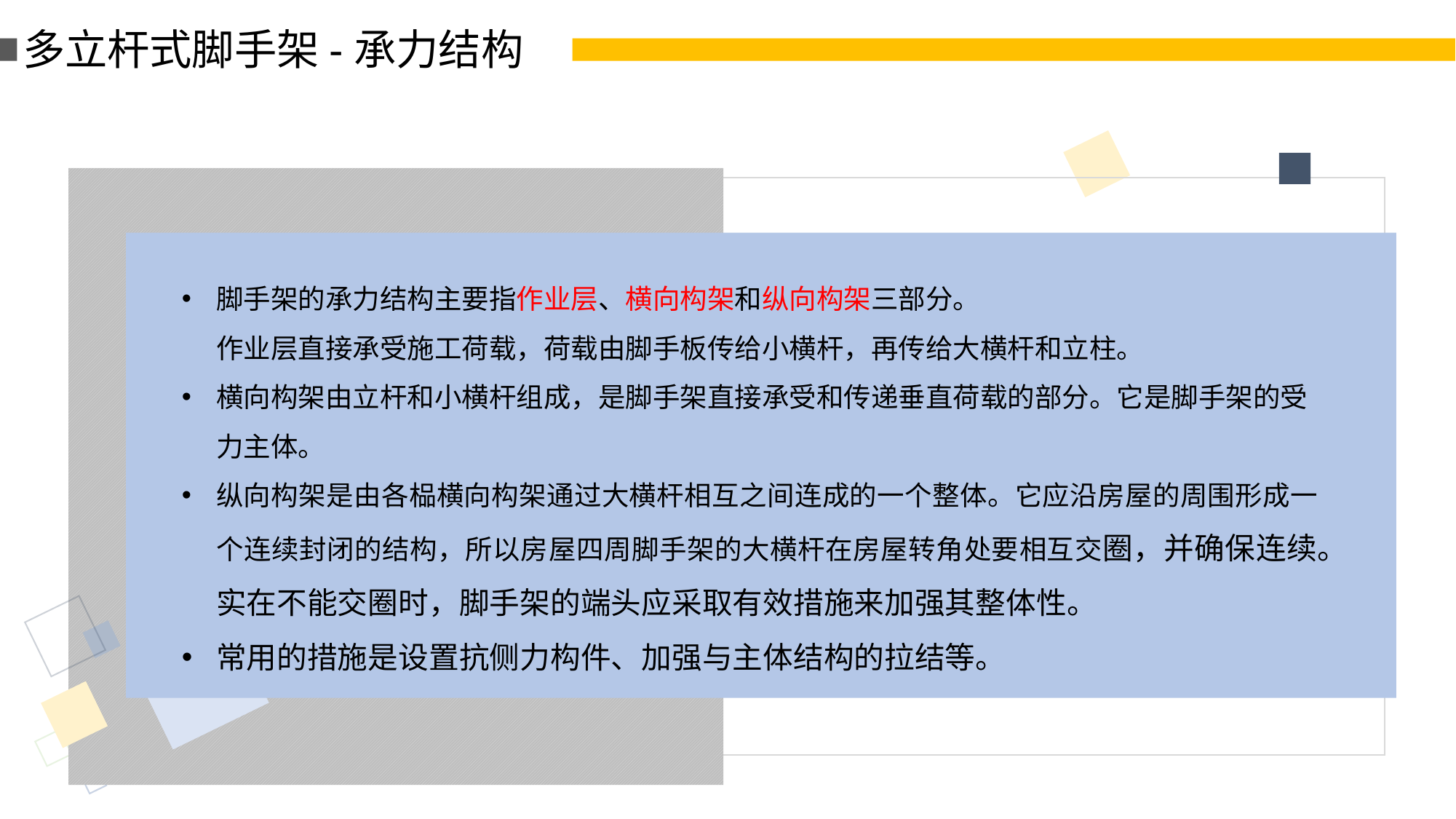

多立杆式脚手架-承力结构

脚手架的承力结构主要指作业层、横向构架和纵向构架三部分。
作业层直接承受施工荷载，荷载由脚手板传给小横杆，再传给大横杆和立柱。
横向构架由立杆和小横杆组成，是脚手架直接承受和传递垂直荷载的部分。它是脚手架的受力主体。
纵向构架是由各榀横向构架通过大横杆相互之间连成的一个整体。它应沿房屋的周围形成一个连续封闭的结构，所以房屋四周脚手架的大横杆在房屋转角处要相互交圈，并确保连续。实在不能交圈时，脚手架的端头应采取有效措施来加强其整体性。
常用的措施是设置抗侧力构件、加强与主体结构的拉结等。